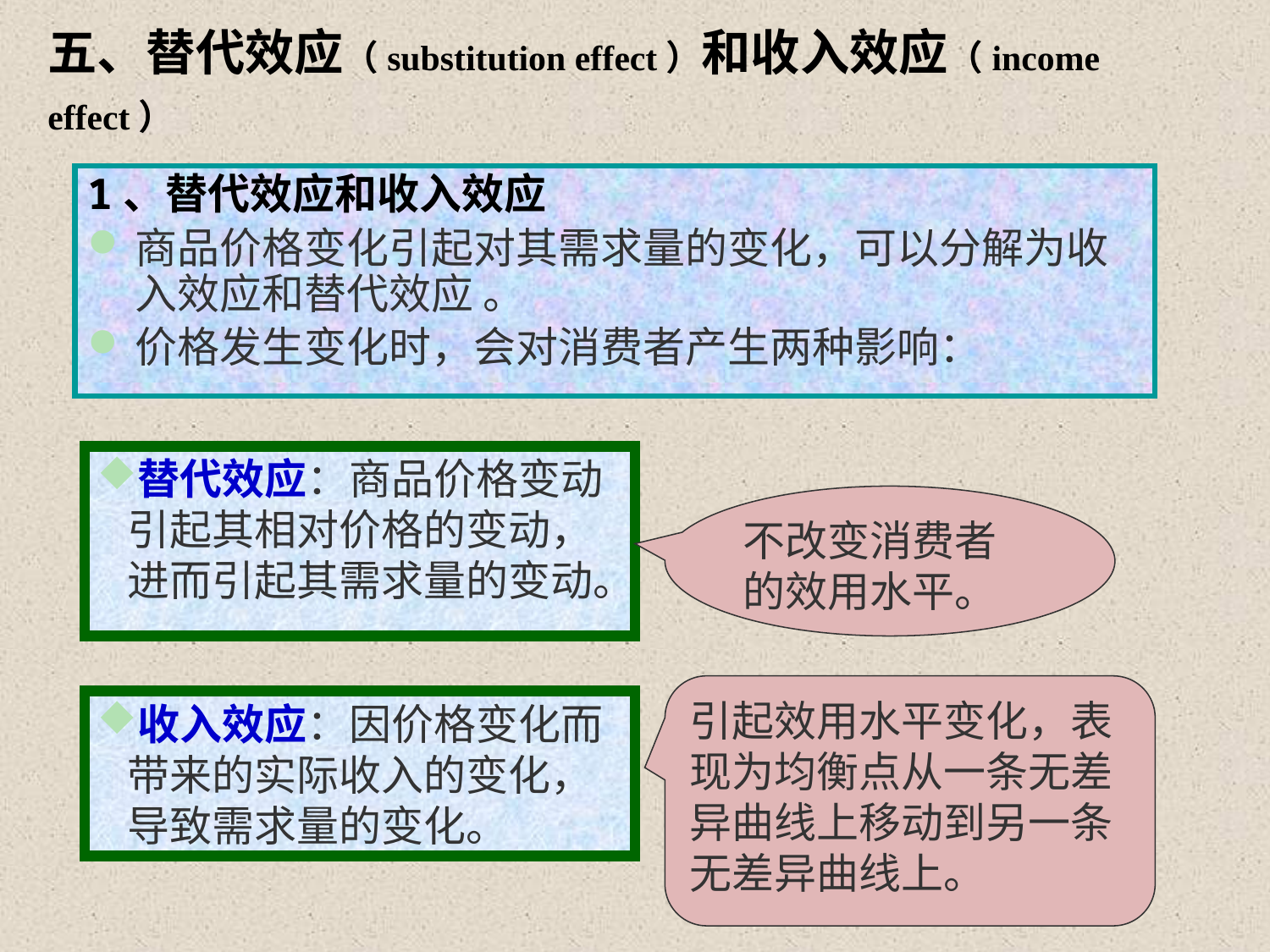

# 五、替代效应（substitution effect）和收入效应（income effect）
1、替代效应和收入效应
商品价格变化引起对其需求量的变化，可以分解为收入效应和替代效应 。
价格发生变化时，会对消费者产生两种影响：
替代效应：商品价格变动引起其相对价格的变动，进而引起其需求量的变动。
不改变消费者的效用水平。
引起效用水平变化，表现为均衡点从一条无差异曲线上移动到另一条无差异曲线上。
收入效应：因价格变化而带来的实际收入的变化，导致需求量的变化。